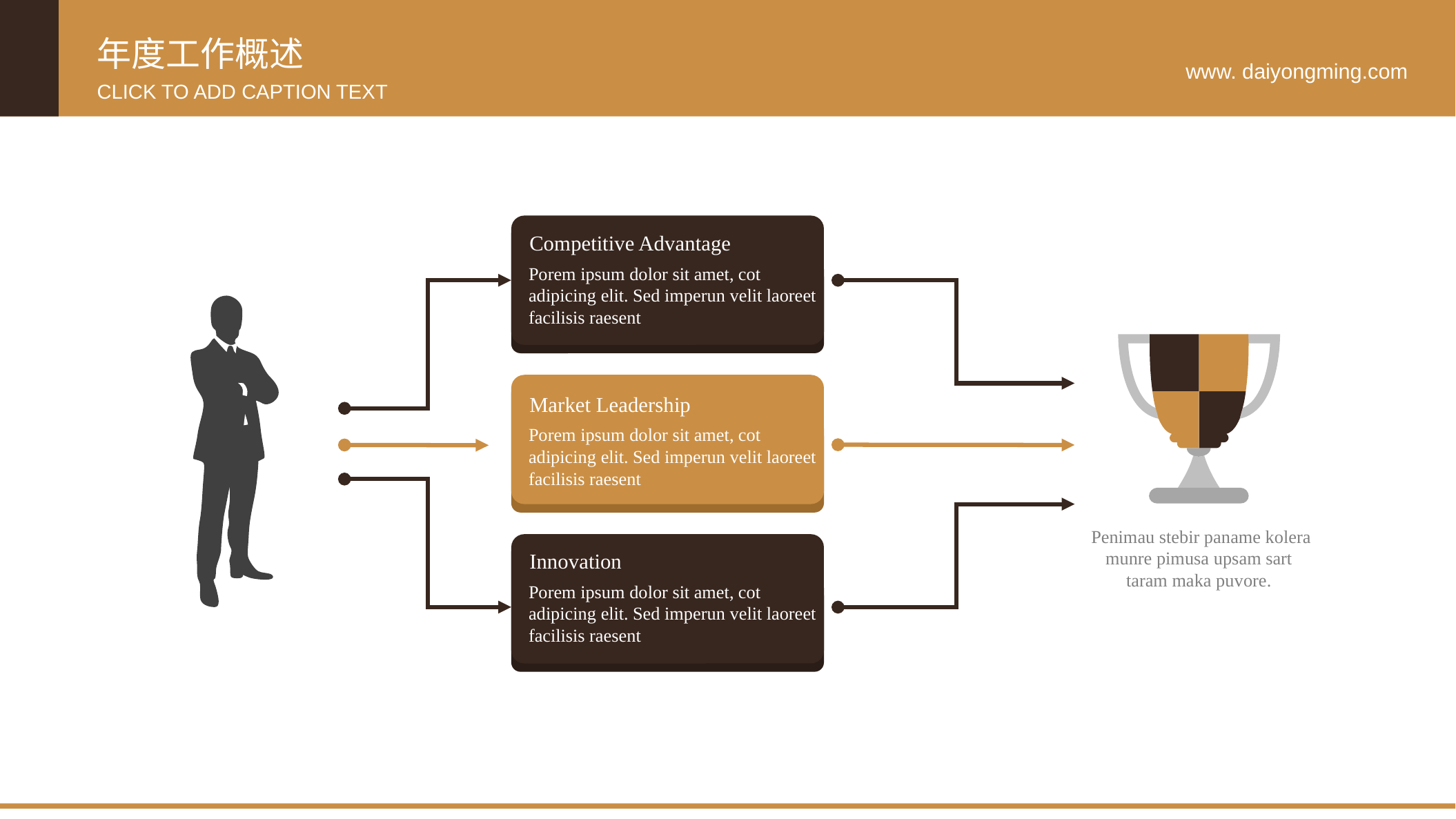

年度工作概述
www. daiyongming.com
CLICK TO ADD CAPTION TEXT

Competitive Advantage
Porem ipsum dolor sit amet, cot adipicing elit. Sed imperun velit laoreet facilisis raesent

Market Leadership
Porem ipsum dolor sit amet, cot adipicing elit. Sed imperun velit laoreet facilisis raesent
 Penimau stebir paname kolera munre pimusa upsam sart
taram maka puvore.

Innovation
Porem ipsum dolor sit amet, cot adipicing elit. Sed imperun velit laoreet facilisis raesent